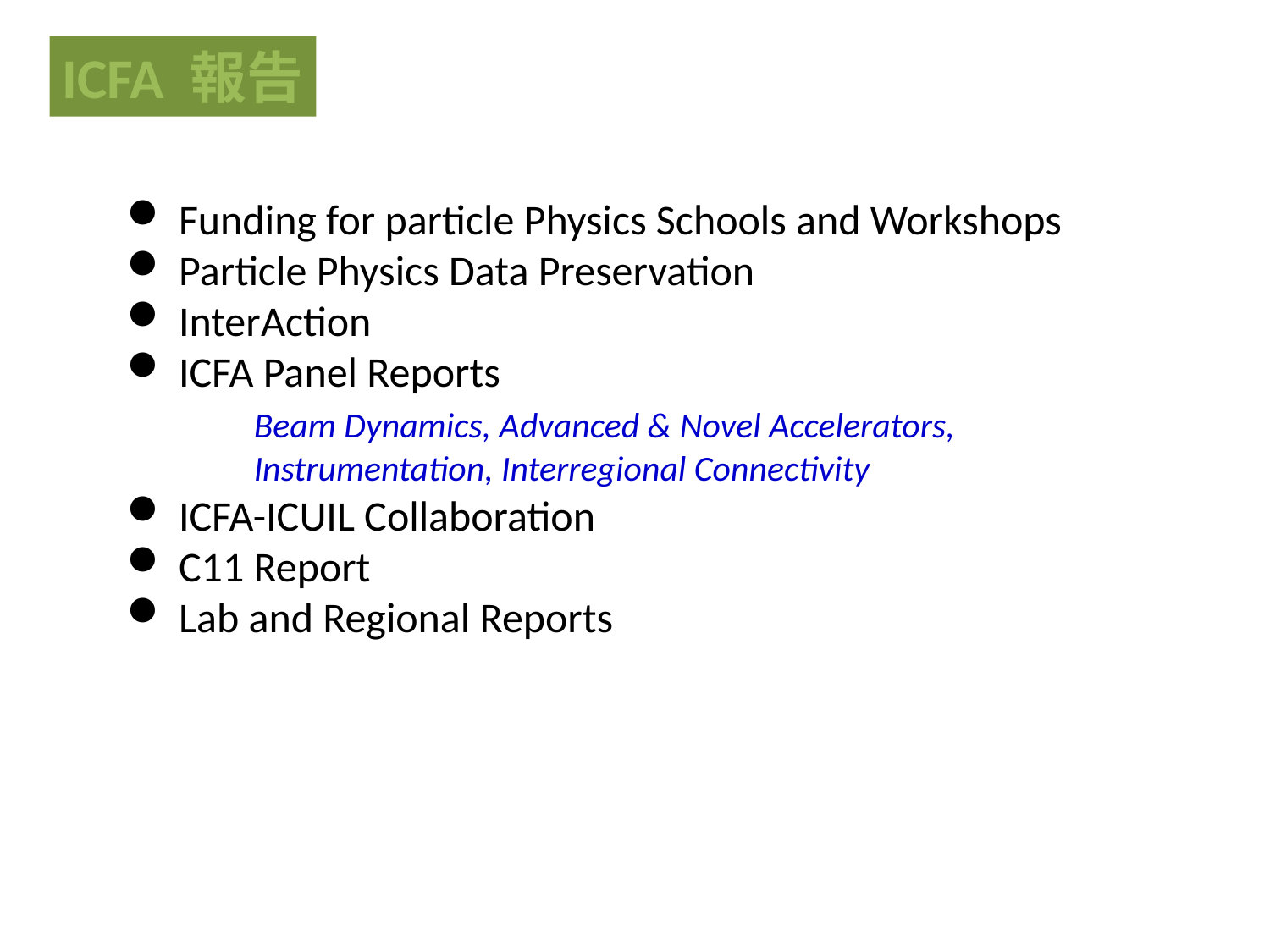

ICFA 報告
 Funding for particle Physics Schools and Workshops
 Particle Physics Data Preservation
 InterAction
 ICFA Panel Reports
	Beam Dynamics, Advanced & Novel Accelerators,
	Instrumentation, Interregional Connectivity
 ICFA-ICUIL Collaboration
 C11 Report
 Lab and Regional Reports